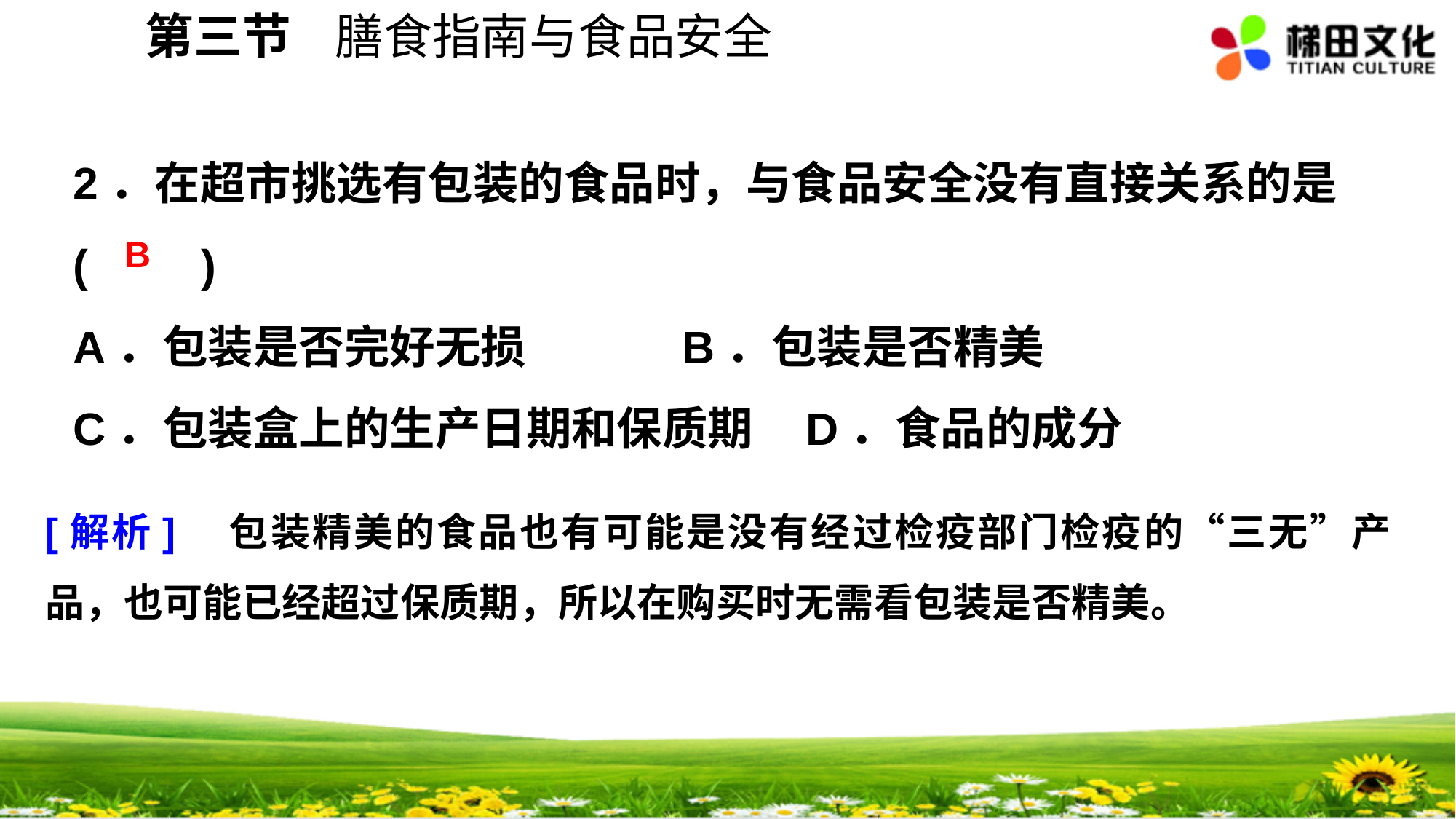

第三节    膳食指南与食品安全
2．在超市挑选有包装的食品时，与食品安全没有直接关系的是
(　　)
A．包装是否完好无损              B．包装是否精美
C．包装盒上的生产日期和保质期    D．食品的成分
B
[解析]　包装精美的食品也有可能是没有经过检疫部门检疫的“三无”产品，也可能已经超过保质期，所以在购买时无需看包装是否精美。